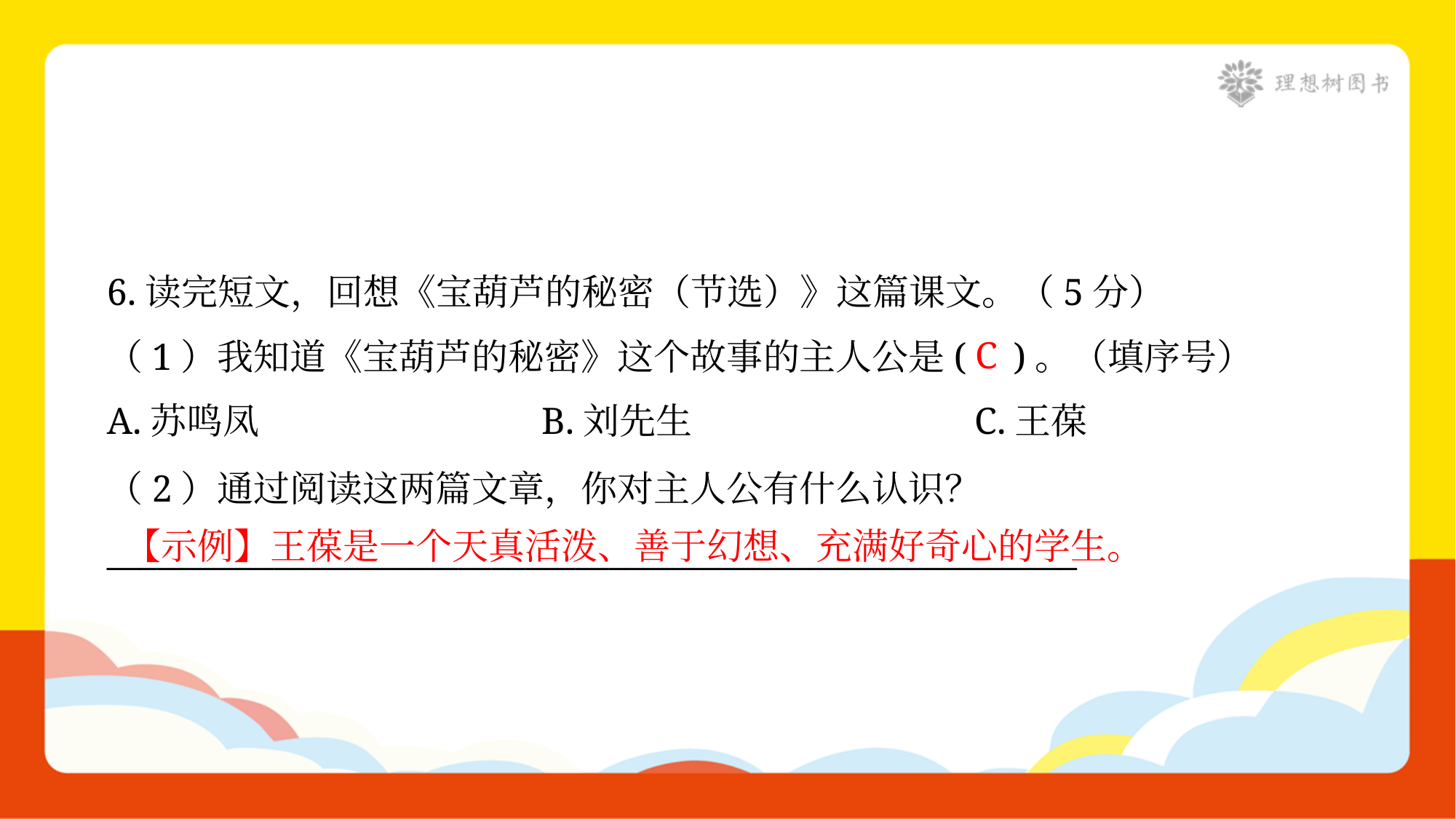

6.读完短文，回想《宝葫芦的秘密（节选）》这篇课文。（5分）
C
（1）我知道《宝葫芦的秘密》这个故事的主人公是(     )。（填序号）
A.苏鸣凤	B.刘先生	C.王葆
（2）通过阅读这两篇文章，你对主人公有什么认识？
__________________________________________________________
【示例】王葆是一个天真活泼、善于幻想、充满好奇心的学生。